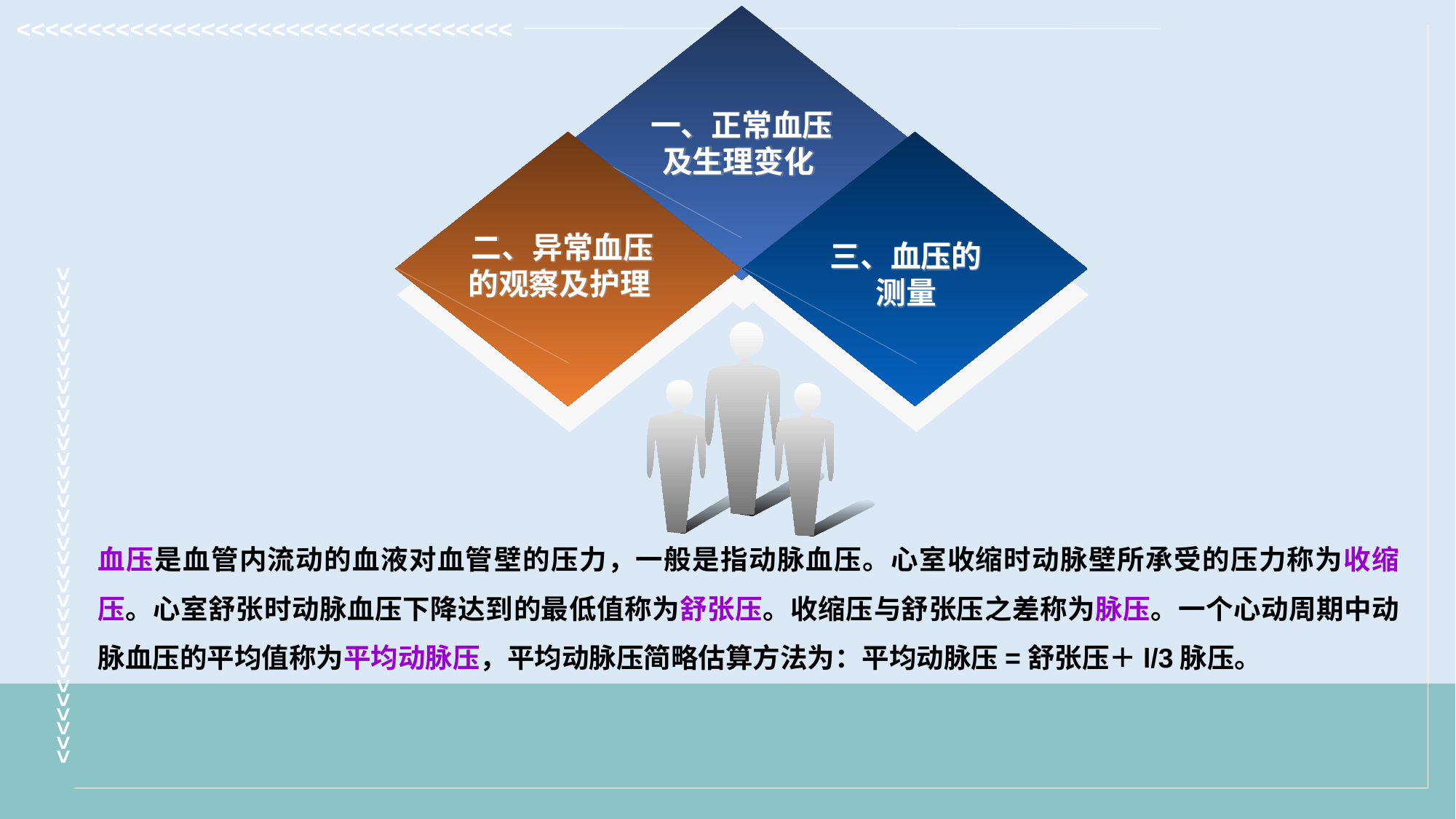

一、正常血压及生理变化

二、异常血压的观察及护理
三、血压的测量

血压是血管内流动的血液对血管壁的压力，一般是指动脉血压。心室收缩时动脉壁所承受的压力称为收缩压。心室舒张时动脉血压下降达到的最低值称为舒张压。收缩压与舒张压之差称为脉压。一个心动周期中动脉血压的平均值称为平均动脉压，平均动脉压简略估算方法为：平均动脉压=舒张压＋l/3脉压。